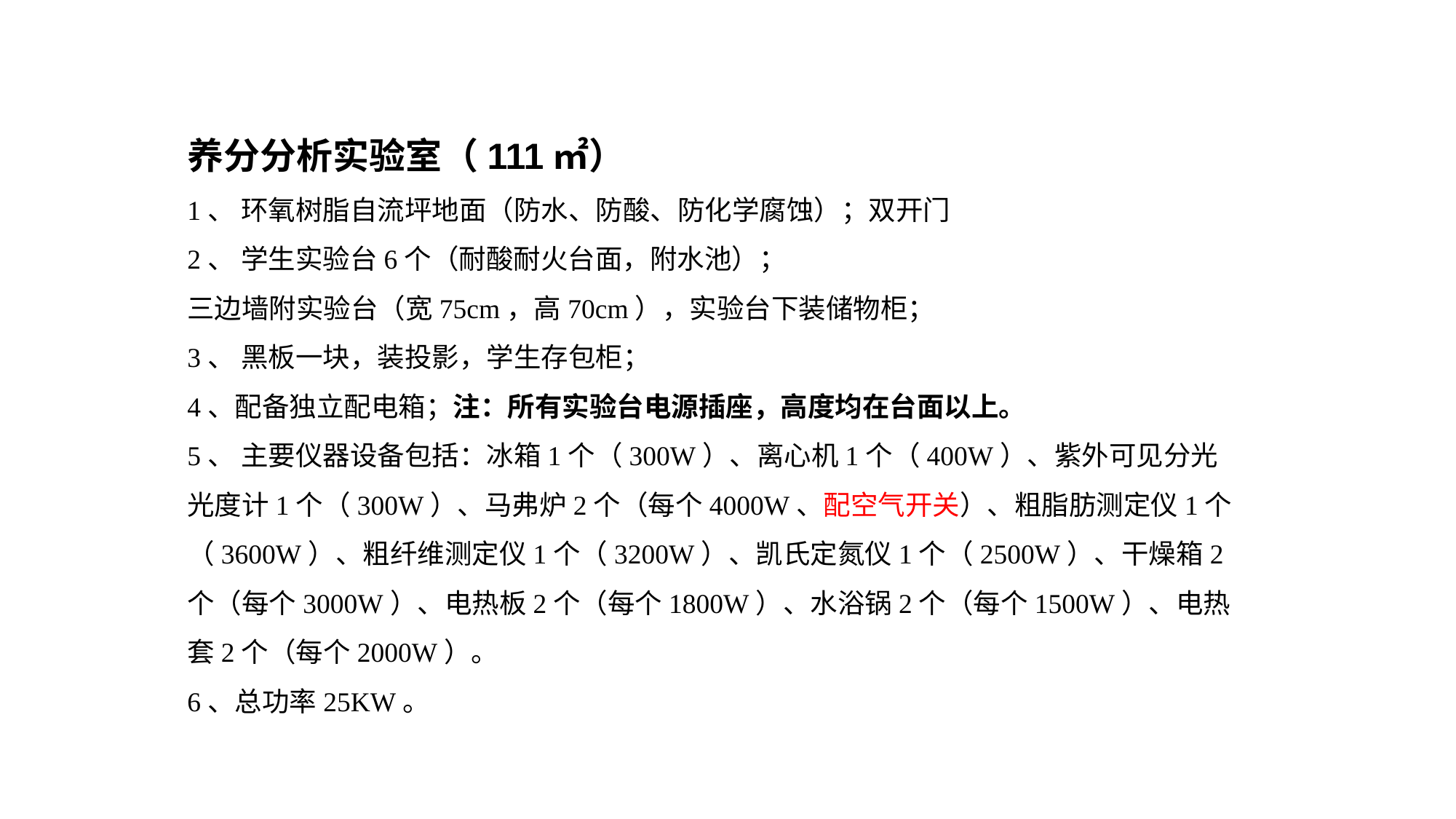

养分分析实验室（111㎡）
1、 环氧树脂自流坪地面（防水、防酸、防化学腐蚀）；双开门
2、 学生实验台6个（耐酸耐火台面，附水池）；
三边墙附实验台（宽75cm，高70cm），实验台下装储物柜；
3、 黑板一块，装投影，学生存包柜；
4、配备独立配电箱；注：所有实验台电源插座，高度均在台面以上。
5、 主要仪器设备包括：冰箱1个（300W）、离心机1个（400W）、紫外可见分光光度计1个（300W）、马弗炉2个（每个4000W、配空气开关）、粗脂肪测定仪1个（3600W）、粗纤维测定仪1个（3200W）、凯氏定氮仪1个（2500W）、干燥箱2个（每个3000W）、电热板2个（每个1800W）、水浴锅2个（每个1500W）、电热套2个（每个2000W）。
6、总功率25KW。